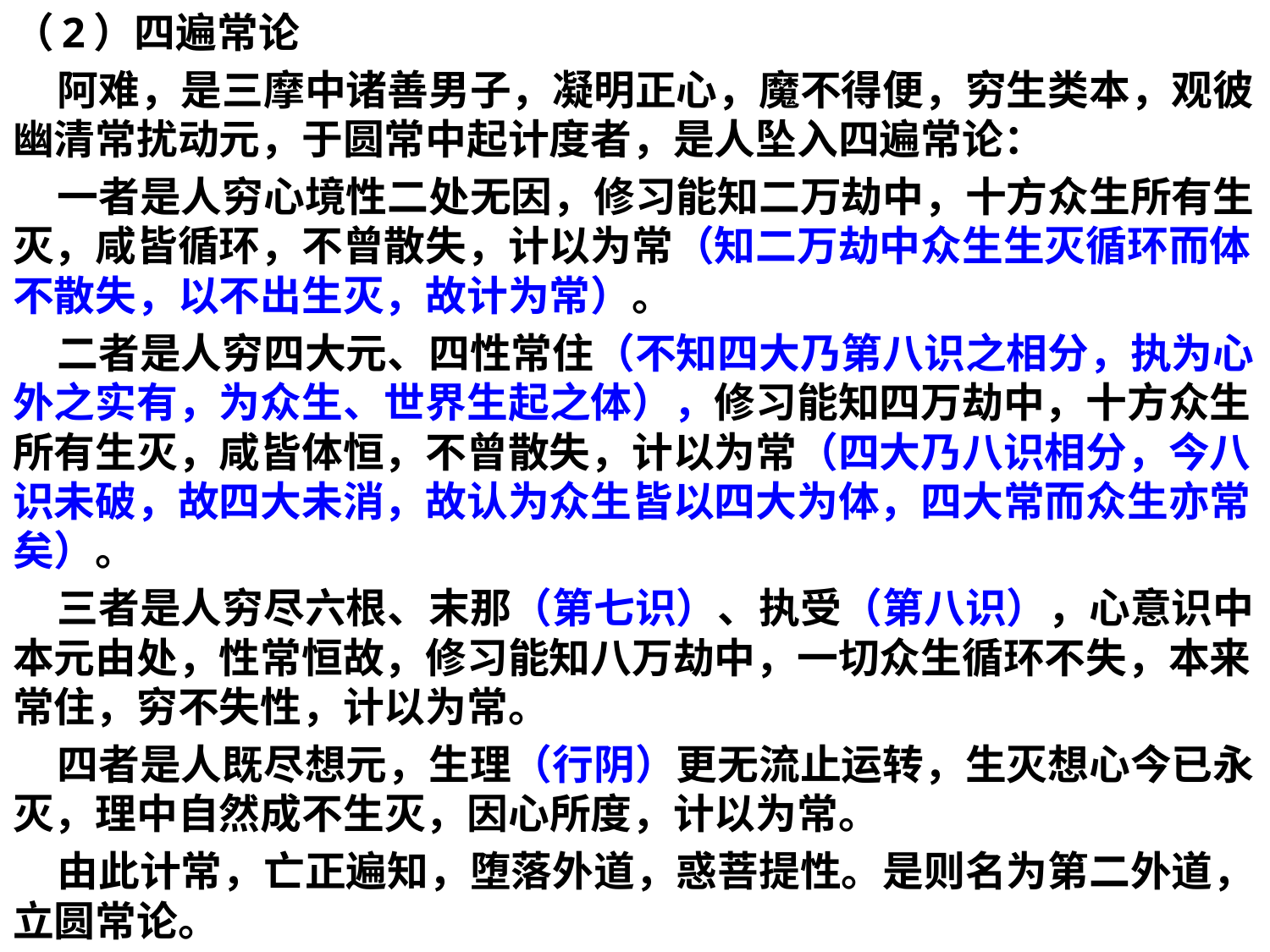

（2）四遍常论
    阿难，是三摩中诸善男子，凝明正心，魔不得便，穷生类本，观彼幽清常扰动元，于圆常中起计度者，是人坠入四遍常论：
    一者是人穷心境性二处无因，修习能知二万劫中，十方众生所有生灭，咸皆循环，不曾散失，计以为常（知二万劫中众生生灭循环而体不散失，以不出生灭，故计为常）。
    二者是人穷四大元、四性常住（不知四大乃第八识之相分，执为心外之实有，为众生、世界生起之体），修习能知四万劫中，十方众生所有生灭，咸皆体恒，不曾散失，计以为常（四大乃八识相分，今八识未破，故四大未消，故认为众生皆以四大为体，四大常而众生亦常矣）。
    三者是人穷尽六根、末那（第七识）、执受（第八识），心意识中本元由处，性常恒故，修习能知八万劫中，一切众生循环不失，本来常住，穷不失性，计以为常。
    四者是人既尽想元，生理（行阴）更无流止运转，生灭想心今已永灭，理中自然成不生灭，因心所度，计以为常。
    由此计常，亡正遍知，堕落外道，惑菩提性。是则名为第二外道，立圆常论。